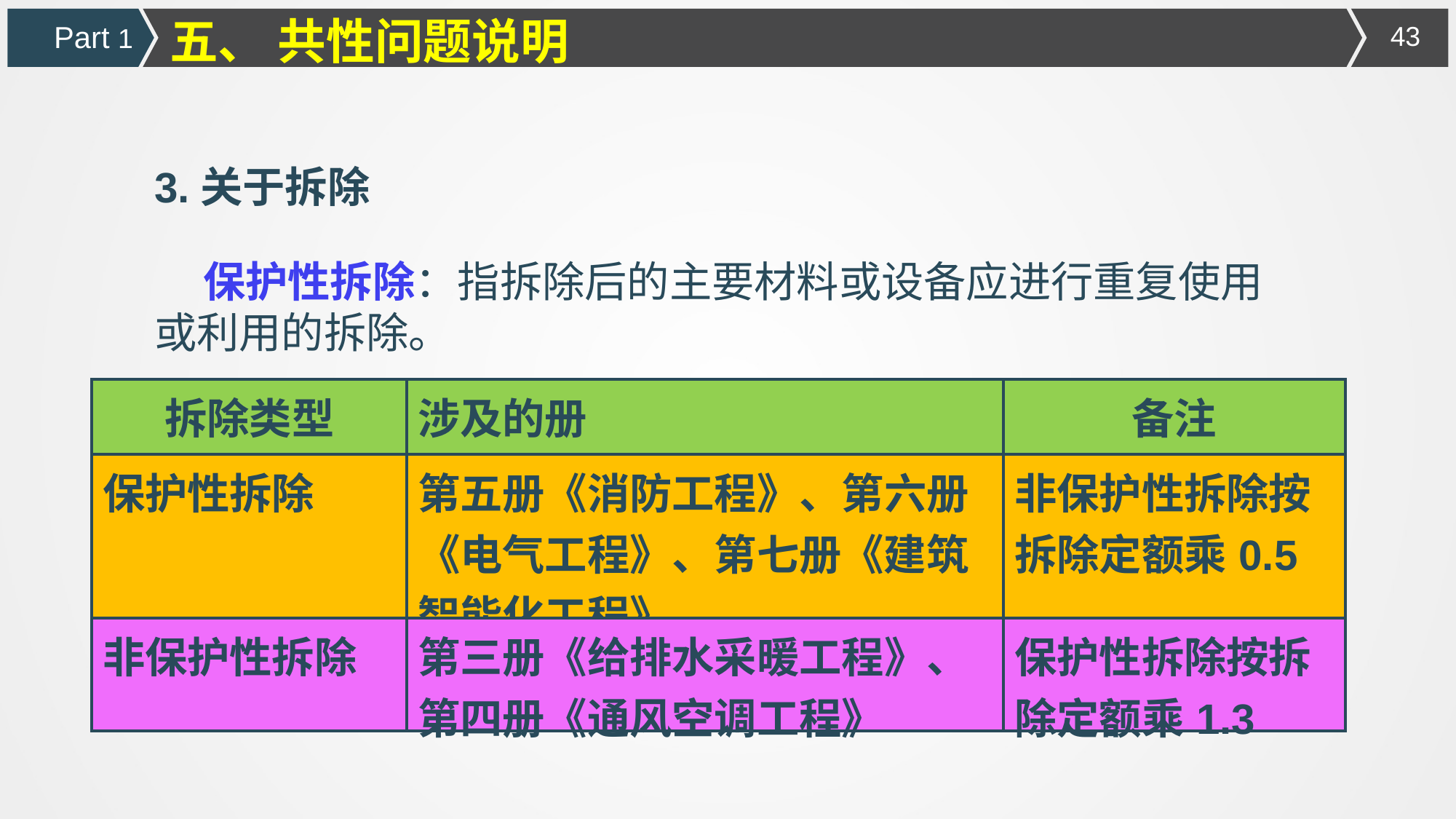

五、 共性问题说明
Part 1

3.关于拆除

    保护性拆除：指拆除后的主要材料或设备应进行重复使用或利用的拆除。

| 拆除类型 | 涉及的册 | 备注 |
| --- | --- | --- |
| 保护性拆除 | 第五册《消防工程》、第六册《电气工程》、第七册《建筑智能化工程》 | 非保护性拆除按拆除定额乘0.5 |
| 非保护性拆除 | 第三册《给排水采暖工程》、第四册《通风空调工程》 | 保护性拆除按拆除定额乘1.3 |